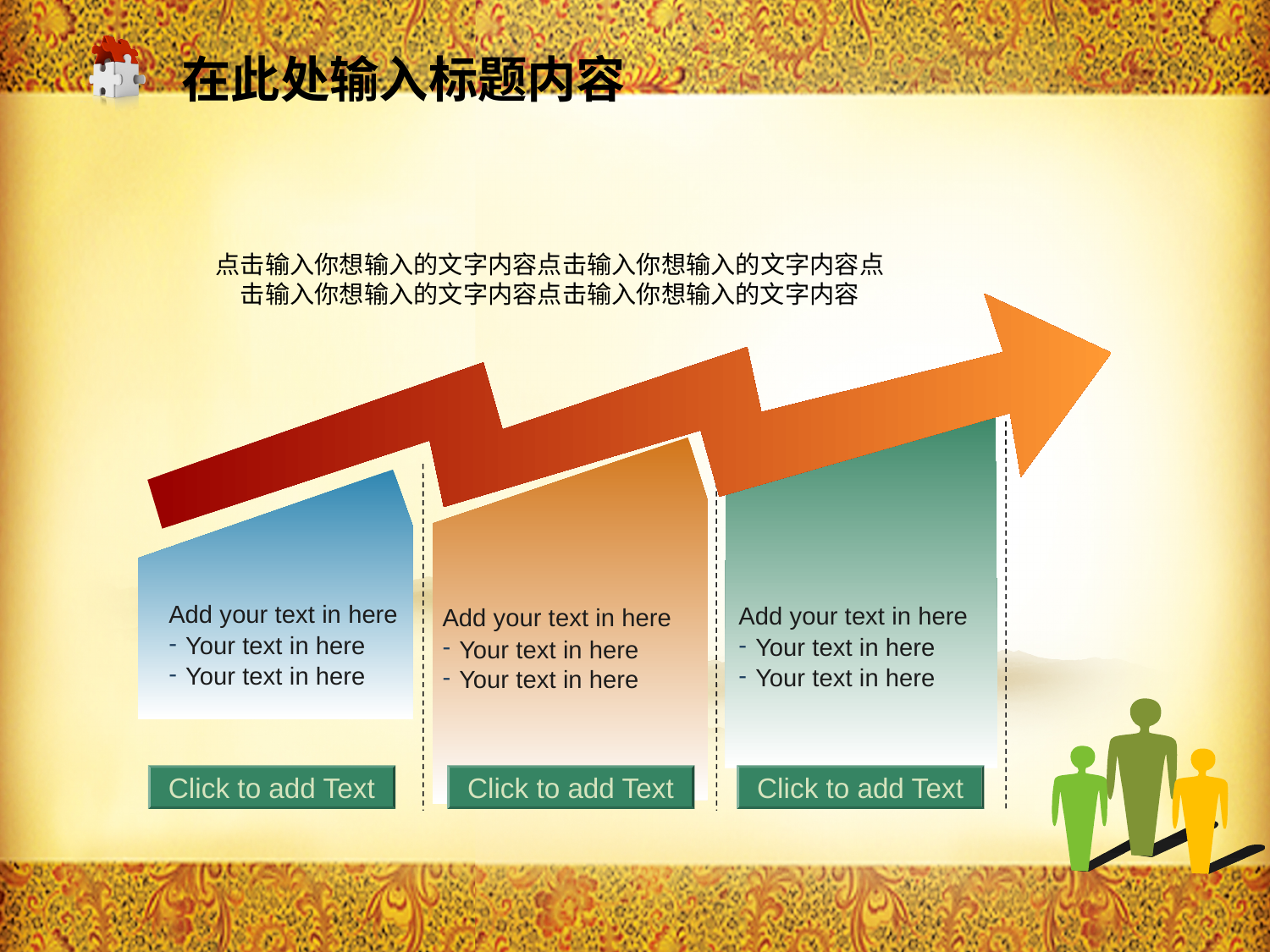

在此处输入标题内容
点击输入你想输入的文字内容点击输入你想输入的文字内容点击输入你想输入的文字内容点击输入你想输入的文字内容

Add your text in here
Your text in here
Your text in here

Add your text in here
Your text in here
Your text in here

Add your text in here
Your text in here
Your text in here

Click to add Text
Click to add Text
Click to add Text